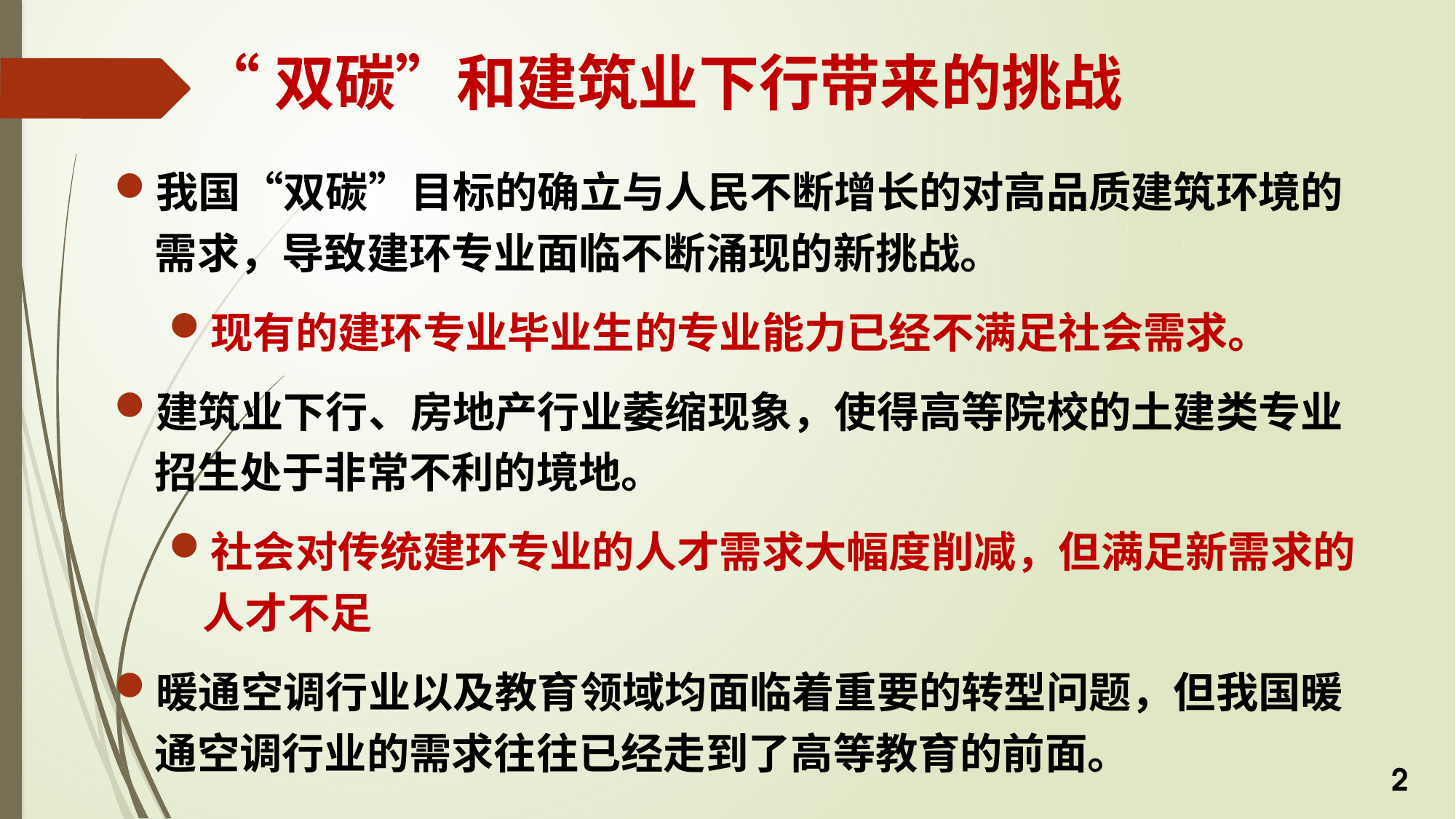

# “双碳”和建筑业下行带来的挑战
我国“双碳”目标的确立与人民不断增长的对高品质建筑环境的需求，导致建环专业面临不断涌现的新挑战。
现有的建环专业毕业生的专业能力已经不满足社会需求。
建筑业下行、房地产行业萎缩现象，使得高等院校的土建类专业招生处于非常不利的境地。
社会对传统建环专业的人才需求大幅度削减，但满足新需求的人才不足
暖通空调行业以及教育领域均面临着重要的转型问题，但我国暖通空调行业的需求往往已经走到了高等教育的前面。
2